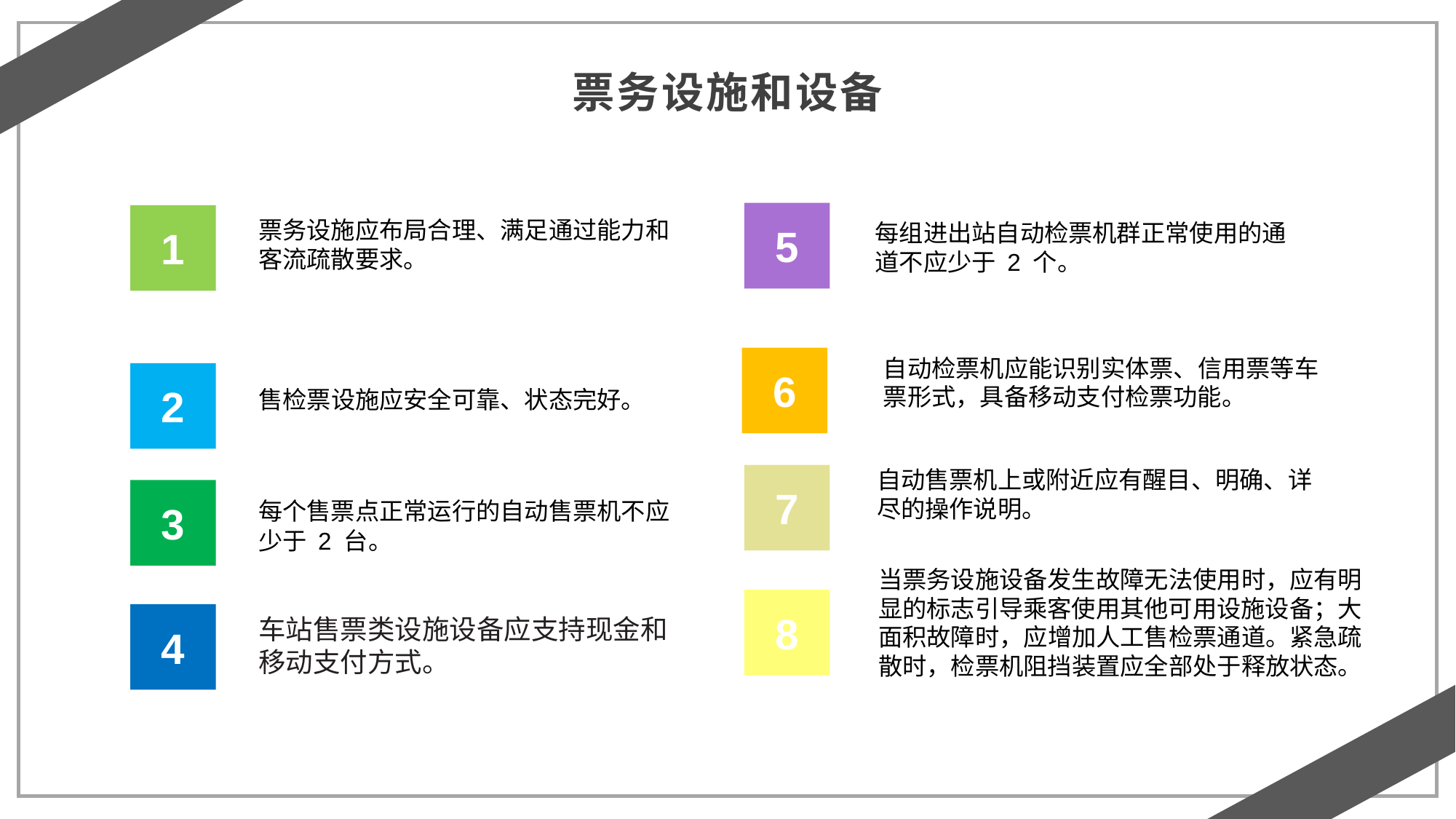

票务设施和设备
5
1
票务设施应布局合理、满足通过能力和客流疏散要求。
每组进出站自动检票机群正常使用的通道不应少于 2 个。
6
自动检票机应能识别实体票、信用票等车票形式，具备移动支付检票功能。
2
售检票设施应安全可靠、状态完好。
自动售票机上或附近应有醒目、明确、详尽的操作说明。
7
3
每个售票点正常运行的自动售票机不应少于 2 台。
当票务设施设备发生故障无法使用时，应有明显的标志引导乘客使用其他可用设施设备；大面积故障时，应增加人工售检票通道。紧急疏散时，检票机阻挡装置应全部处于释放状态。
8
4
车站售票类设施设备应支持现金和移动支付方式。